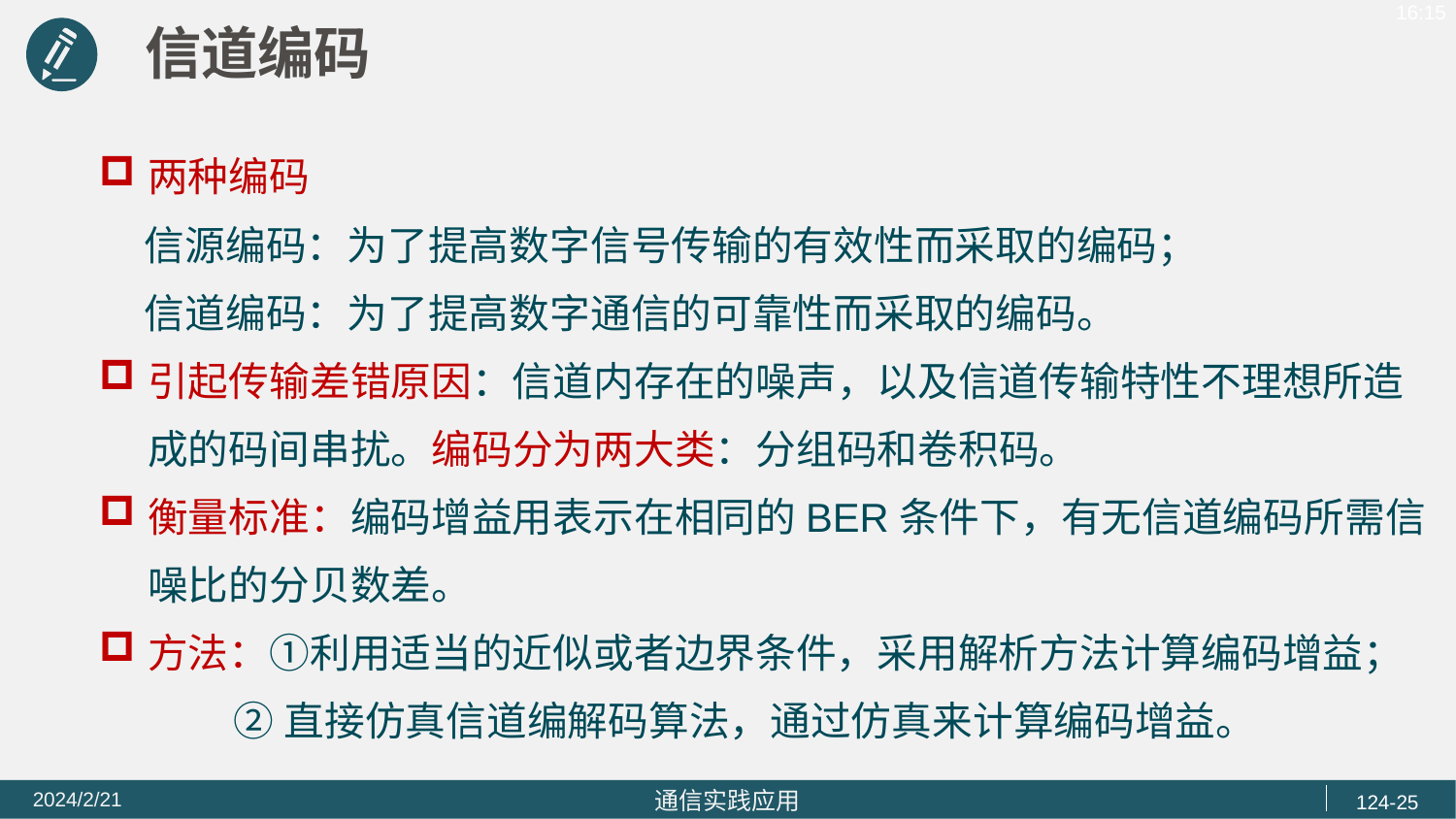

信道编码

两种编码
    信源编码：为了提高数字信号传输的有效性而采取的编码；
    信道编码：为了提高数字通信的可靠性而采取的编码。
引起传输差错原因：信道内存在的噪声，以及信道传输特性不理想所造成的码间串扰。编码分为两大类：分组码和卷积码。
衡量标准：编码增益用表示在相同的BER条件下，有无信道编码所需信噪比的分贝数差。
方法：①利用适当的近似或者边界条件，采用解析方法计算编码增益；
               ②直接仿真信道编解码算法，通过仿真来计算编码增益。